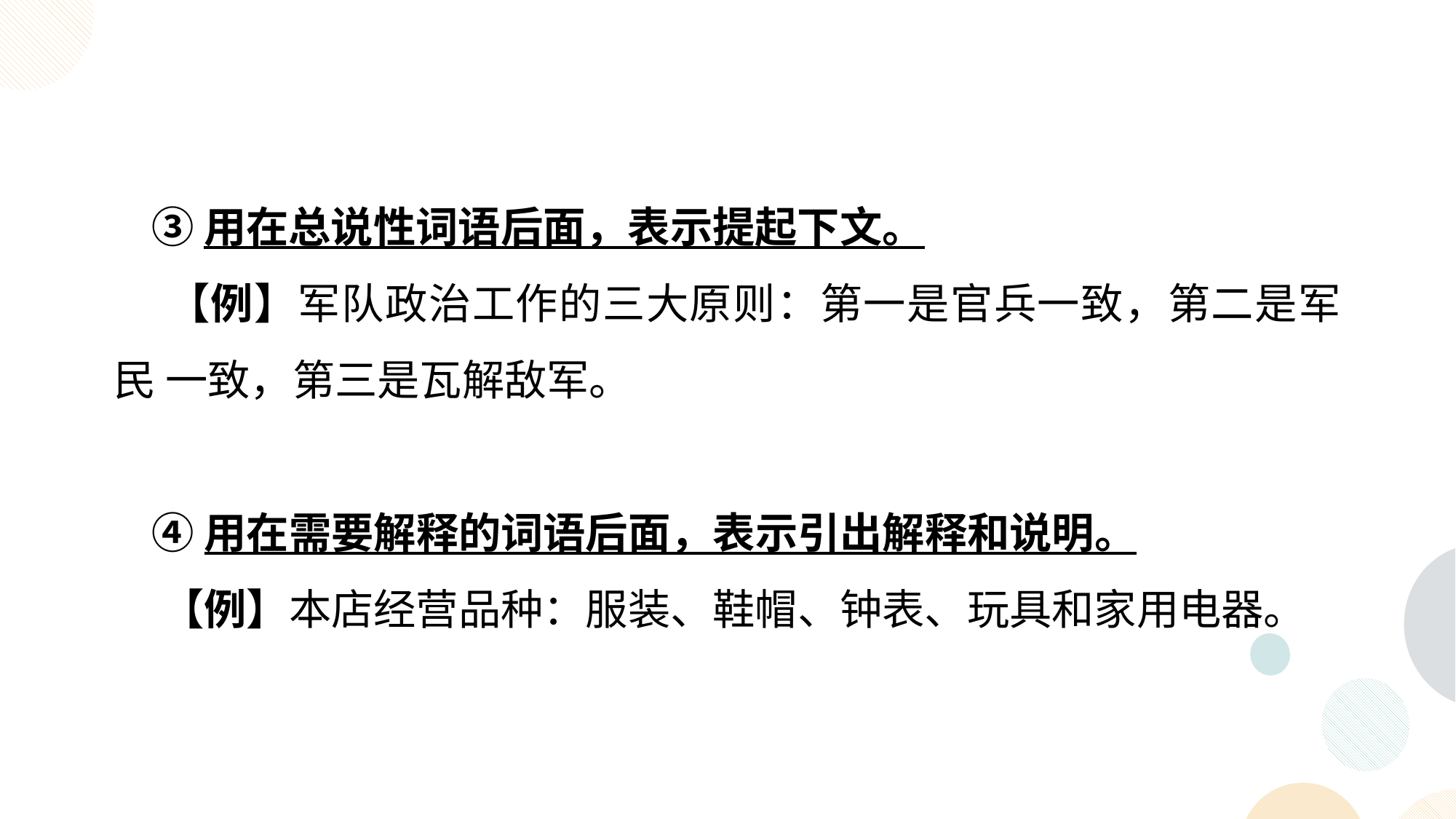

③用在总说性词语后面，表示提起下文。
    【例】军队政治工作的三大原则：第一是官兵一致，第二是军民 一致，第三是瓦解敌军。

    ④用在需要解释的词语后面，表示引出解释和说明。
    【例】本店经营品种：服装、鞋帽、钟表、玩具和家用电器。